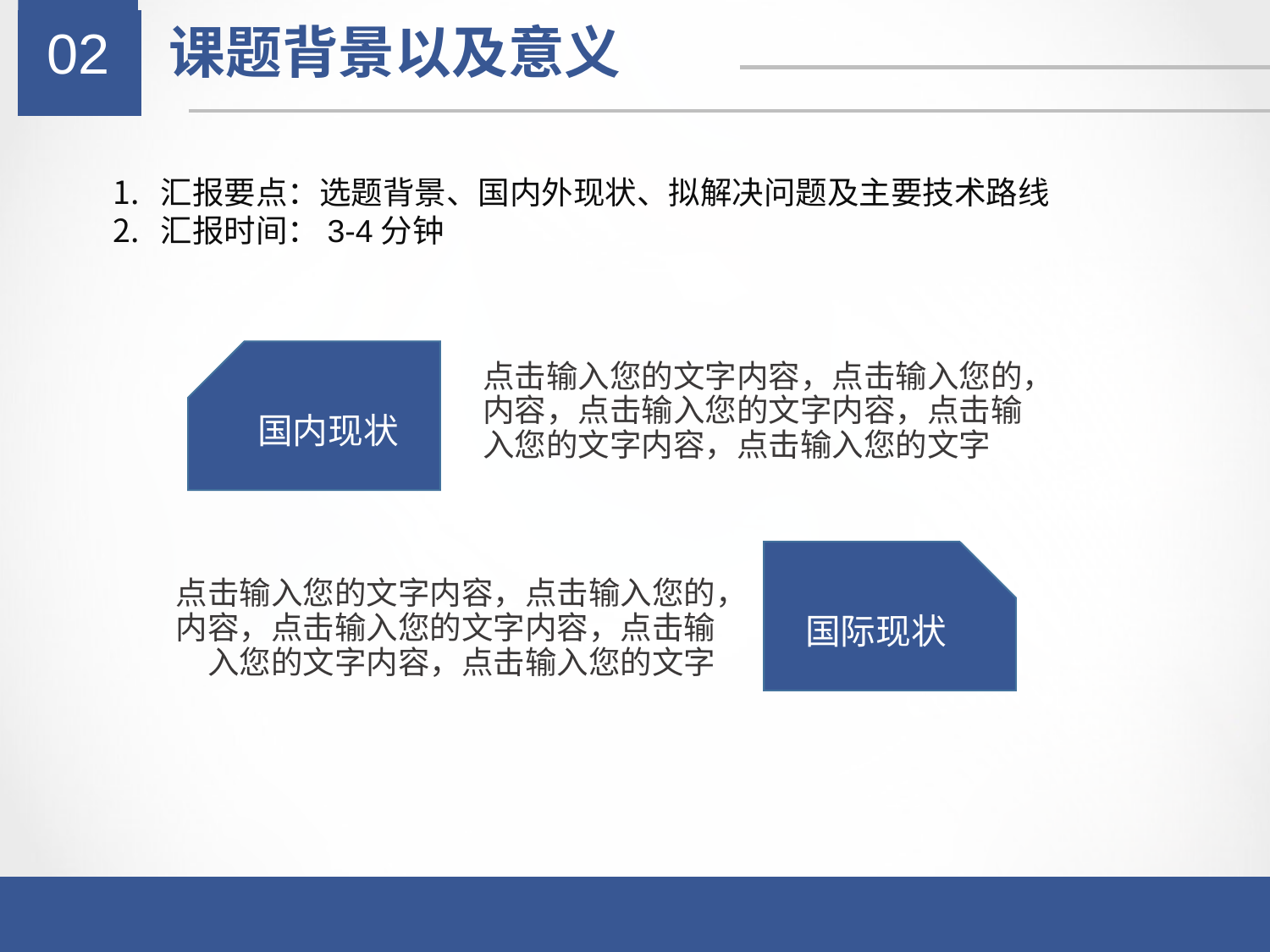

02
课题背景以及意义
汇报要点：选题背景、国内外现状、拟解决问题及主要技术路线
汇报时间：3-4分钟
国内现状
点击输入您的文字内容，点击输入您的，内容，点击输入您的文字内容，点击输入您的文字内容，点击输入您的文字
国际现状
点击输入您的文字内容，点击输入您的，内容，点击输入您的文字内容，点击输入您的文字内容，点击输入您的文字